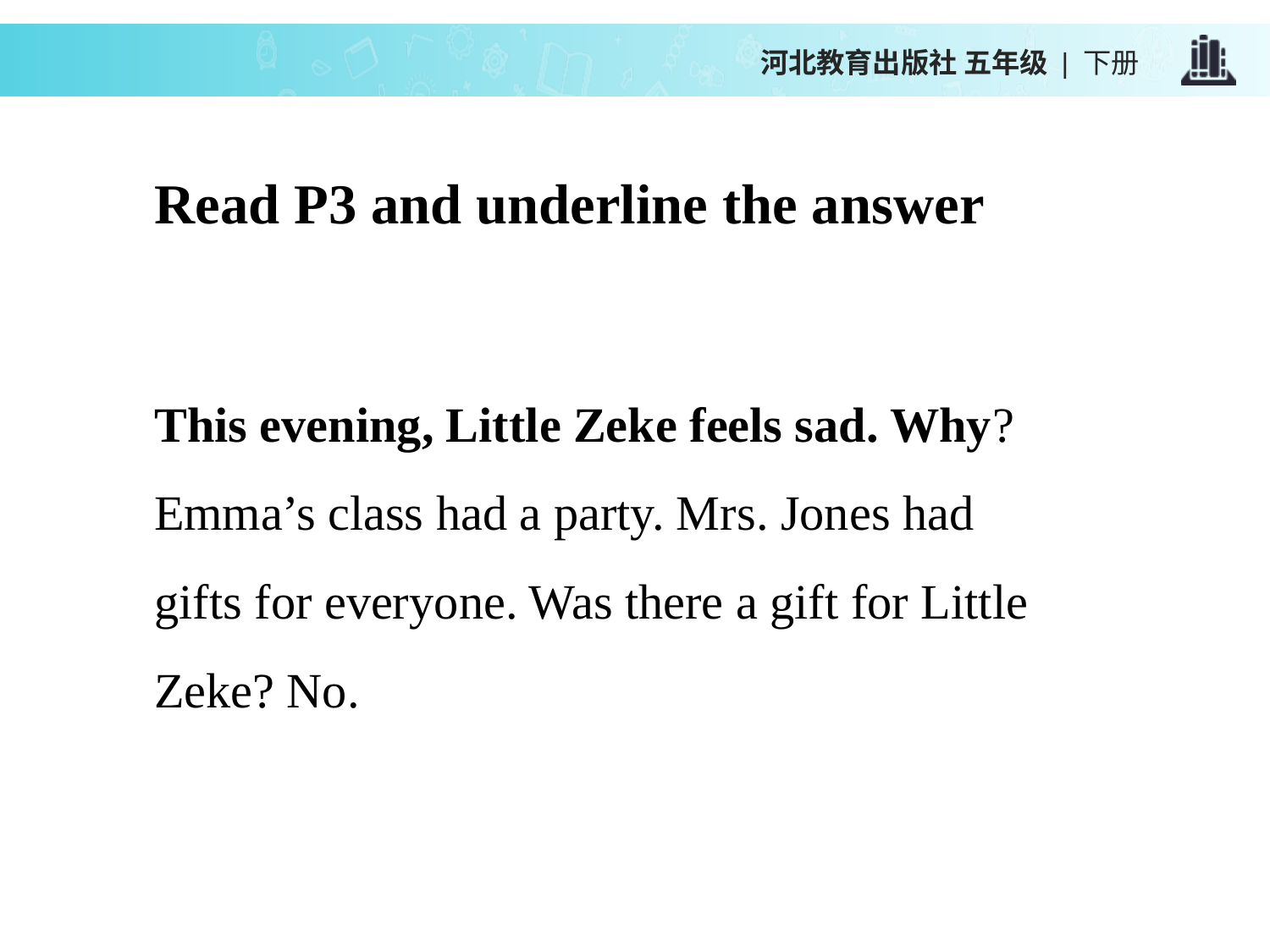

河北教育出版社 五年级 | 下册

Read P3 and underline the answer
This evening, Little Zeke feels sad. Why?
Emma’s class had a party. Mrs. Jones had gifts for everyone. Was there a gift for Little Zeke? No.